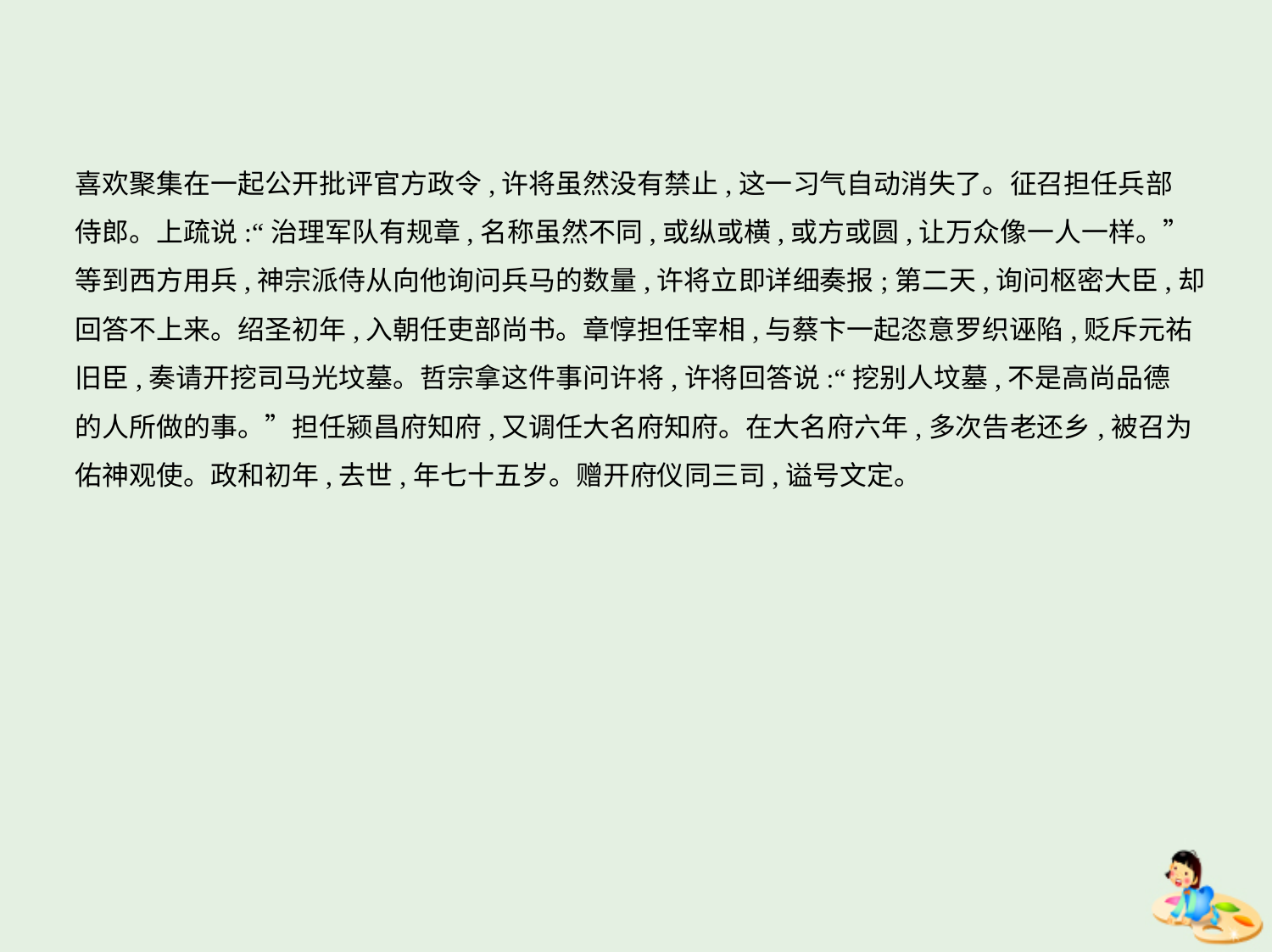

喜欢聚集在一起公开批评官方政令,许将虽然没有禁止,这一习气自动消失了。征召担任兵部
侍郎。上疏说:“治理军队有规章,名称虽然不同,或纵或横,或方或圆,让万众像一人一样。”
等到西方用兵,神宗派侍从向他询问兵马的数量,许将立即详细奏报;第二天,询问枢密大臣,却
回答不上来。绍圣初年,入朝任吏部尚书。章惇担任宰相,与蔡卞一起恣意罗织诬陷,贬斥元祐
旧臣,奏请开挖司马光坟墓。哲宗拿这件事问许将,许将回答说:“挖别人坟墓,不是高尚品德
的人所做的事。”担任颍昌府知府,又调任大名府知府。在大名府六年,多次告老还乡,被召为
佑神观使。政和初年,去世,年七十五岁。赠开府仪同三司,谥号文定。